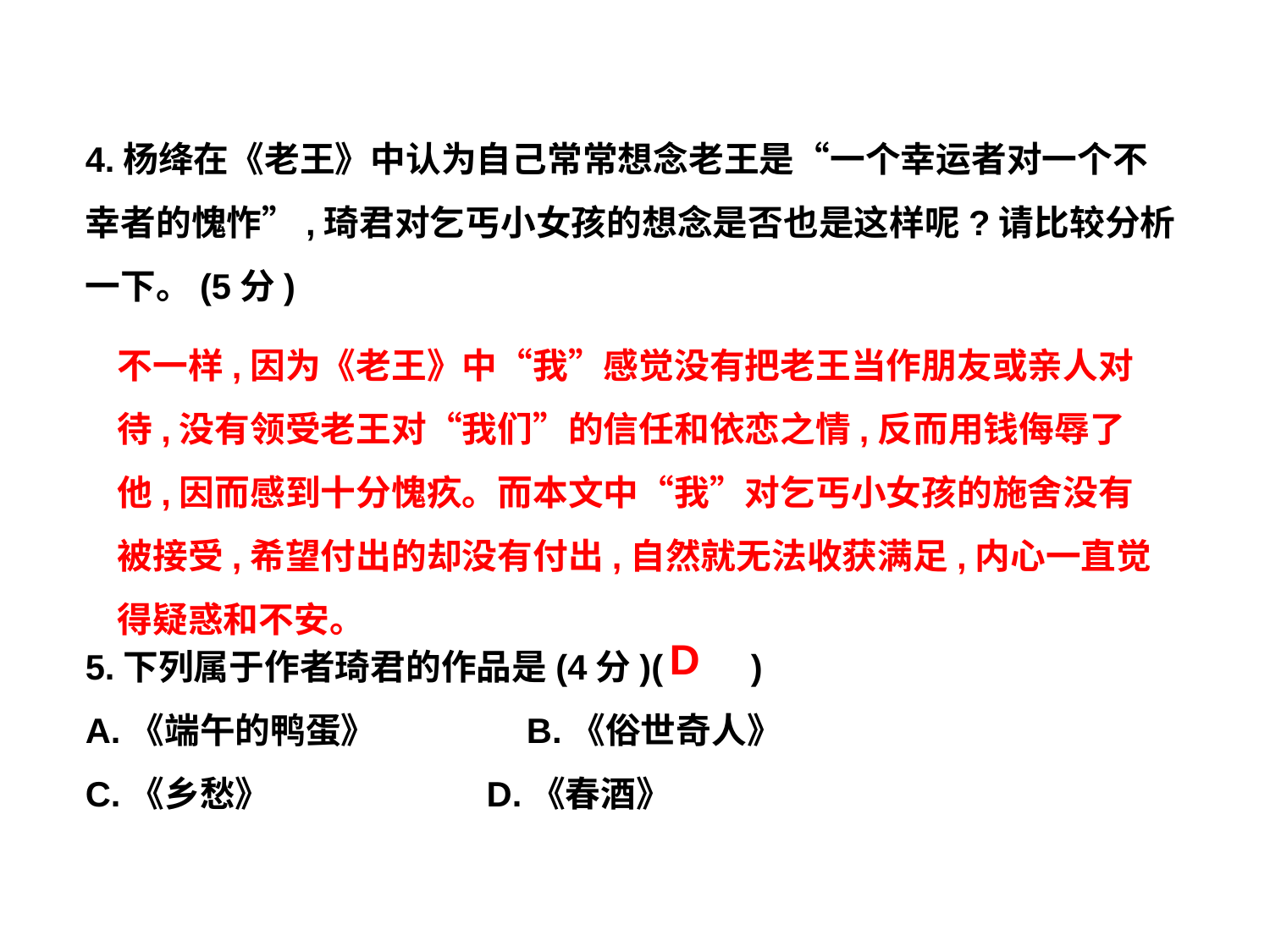

4.杨绛在《老王》中认为自己常常想念老王是“一个幸运者对一个不
幸者的愧怍”,琦君对乞丐小女孩的想念是否也是这样呢?请比较分析
一下。(5分)

5.下列属于作者琦君的作品是(4分)(　　)
A.《端午的鸭蛋》　　　　B.《俗世奇人》
C.《乡愁》　　                 D.《春酒》
不一样,因为《老王》中“我”感觉没有把老王当作朋友或亲人对待,没有领受老王对“我们”的信任和依恋之情,反而用钱侮辱了他,因而感到十分愧疚。而本文中“我”对乞丐小女孩的施舍没有被接受,希望付出的却没有付出,自然就无法收获满足,内心一直觉得疑惑和不安。
D